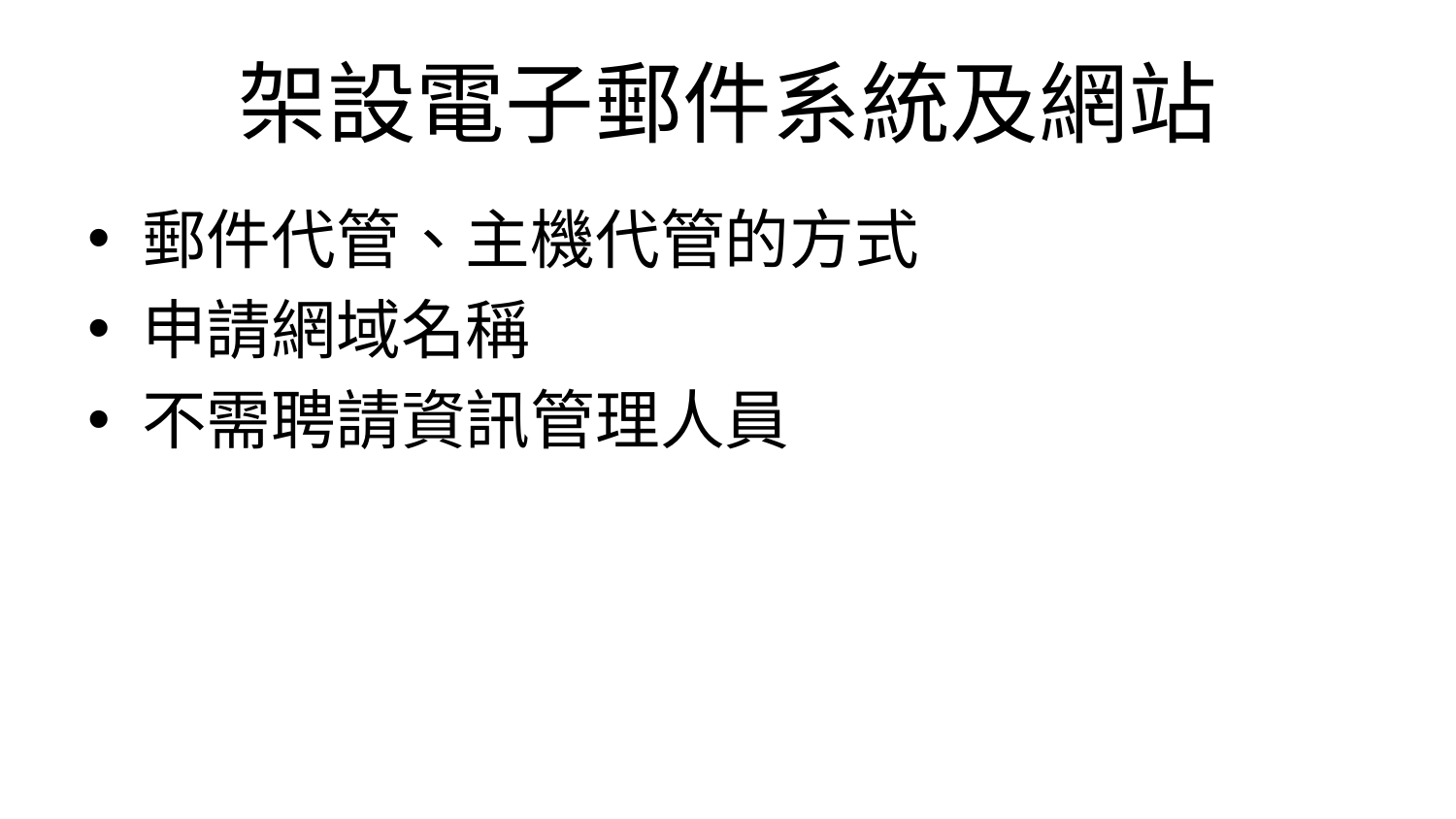

# 架設電子郵件系統及網站
郵件代管、主機代管的方式
申請網域名稱
不需聘請資訊管理人員